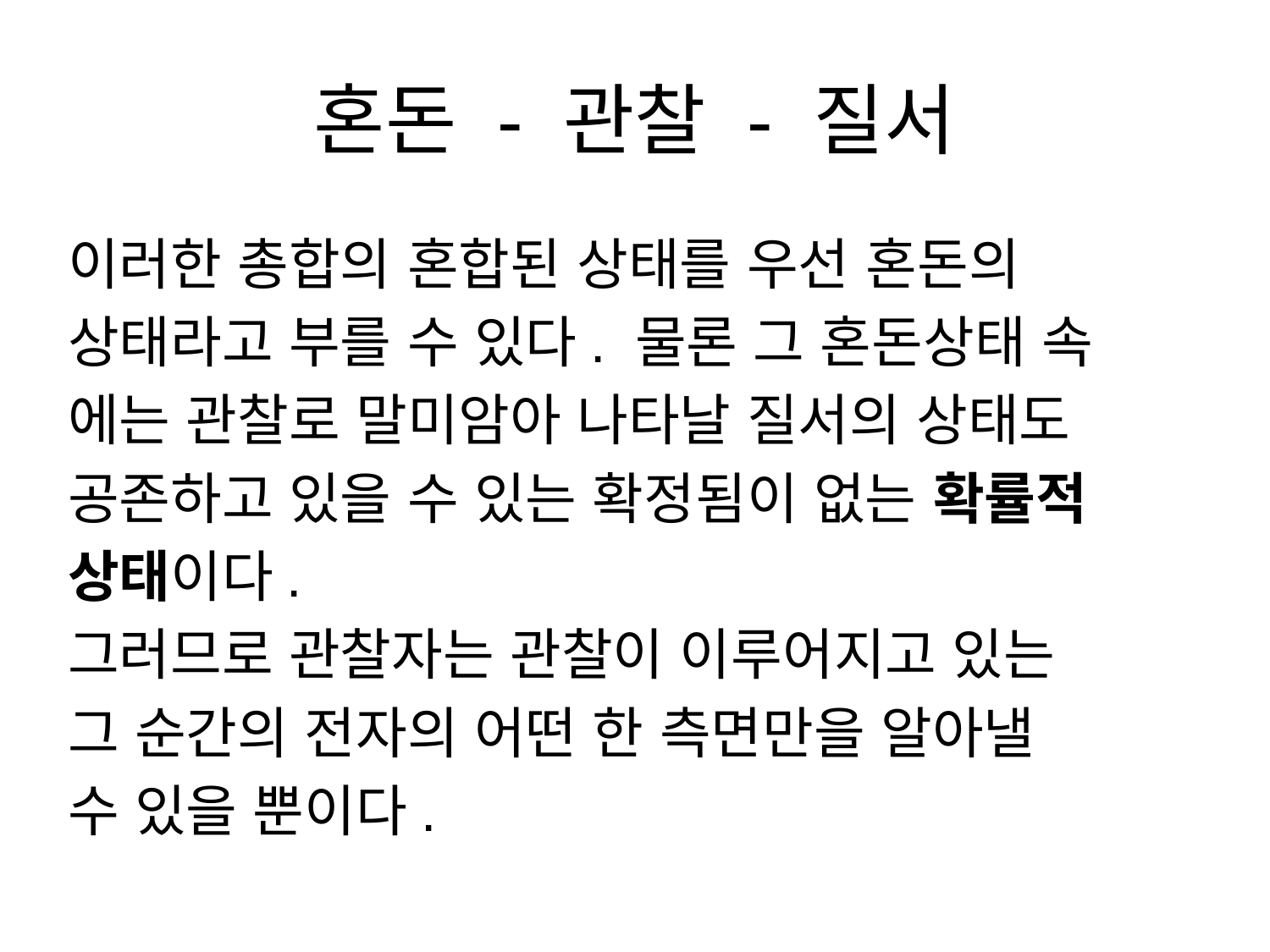

# 혼돈 - 관찰 - 질서
이러한 총합의 혼합된 상태를 우선 혼돈의
상태라고 부를 수 있다. 물론 그 혼돈상태 속
에는 관찰로 말미암아 나타날 질서의 상태도
공존하고 있을 수 있는 확정됨이 없는 확률적
상태이다.
그러므로 관찰자는 관찰이 이루어지고 있는
그 순간의 전자의 어떤 한 측면만을 알아낼
수 있을 뿐이다.